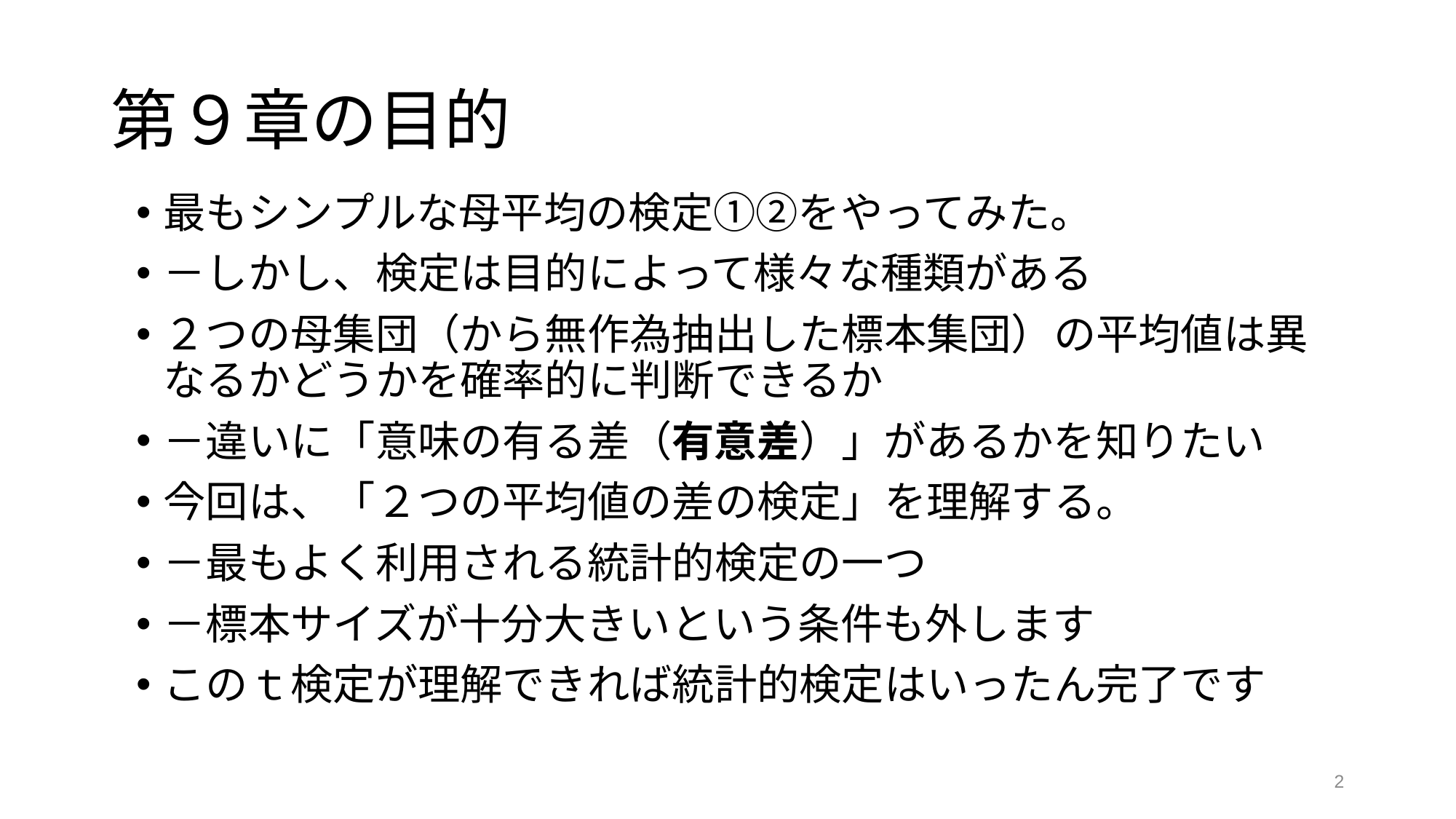

# 第９章の目的
最もシンプルな母平均の検定①②をやってみた。
－しかし、検定は目的によって様々な種類がある
２つの母集団（から無作為抽出した標本集団）の平均値は異なるかどうかを確率的に判断できるか
－違いに「意味の有る差（有意差）」があるかを知りたい
今回は、「２つの平均値の差の検定」を理解する。
－最もよく利用される統計的検定の一つ
－標本サイズが十分大きいという条件も外します
このｔ検定が理解できれば統計的検定はいったん完了です
2